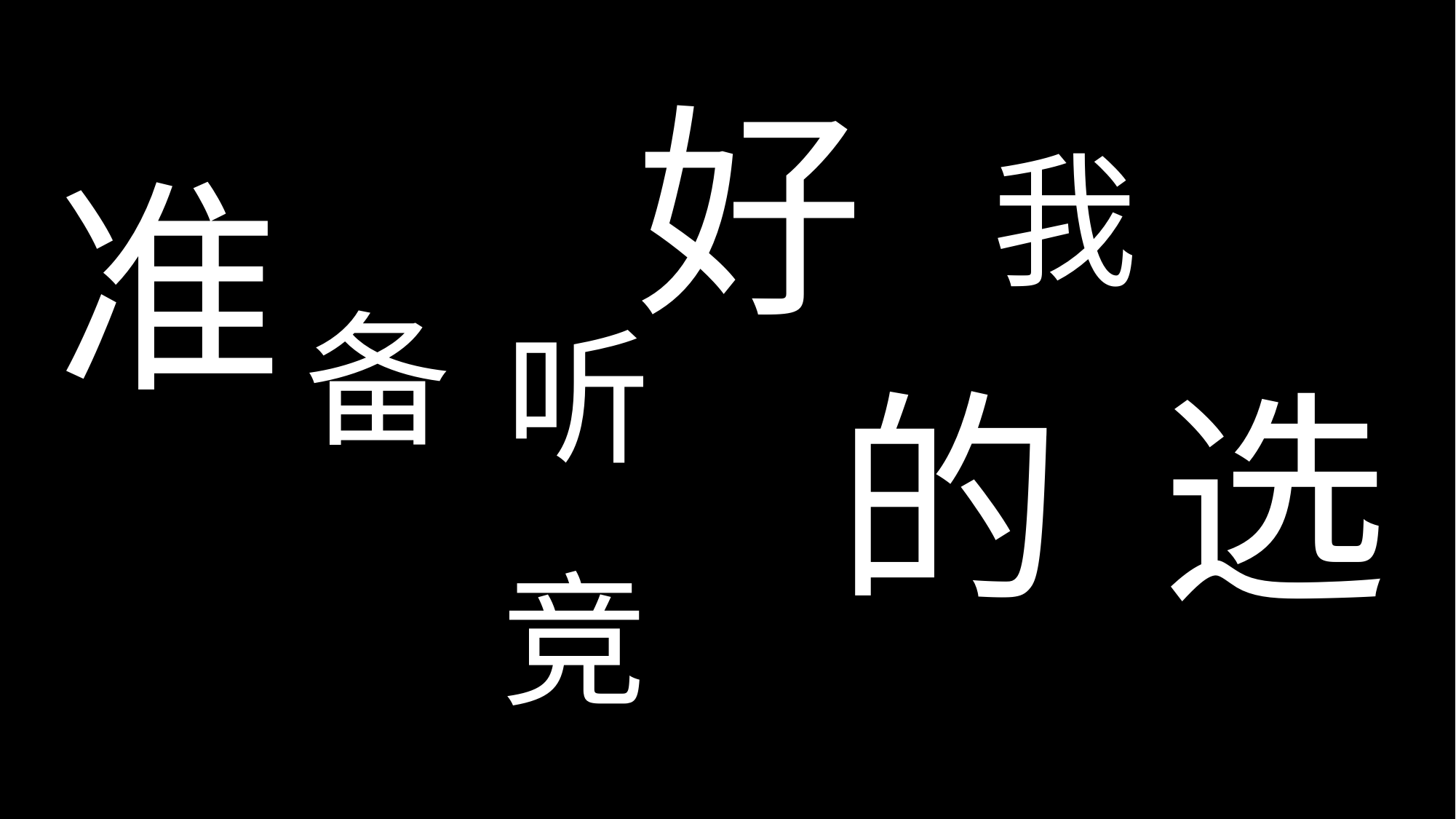

好
我
准
备
听
选
的
竞